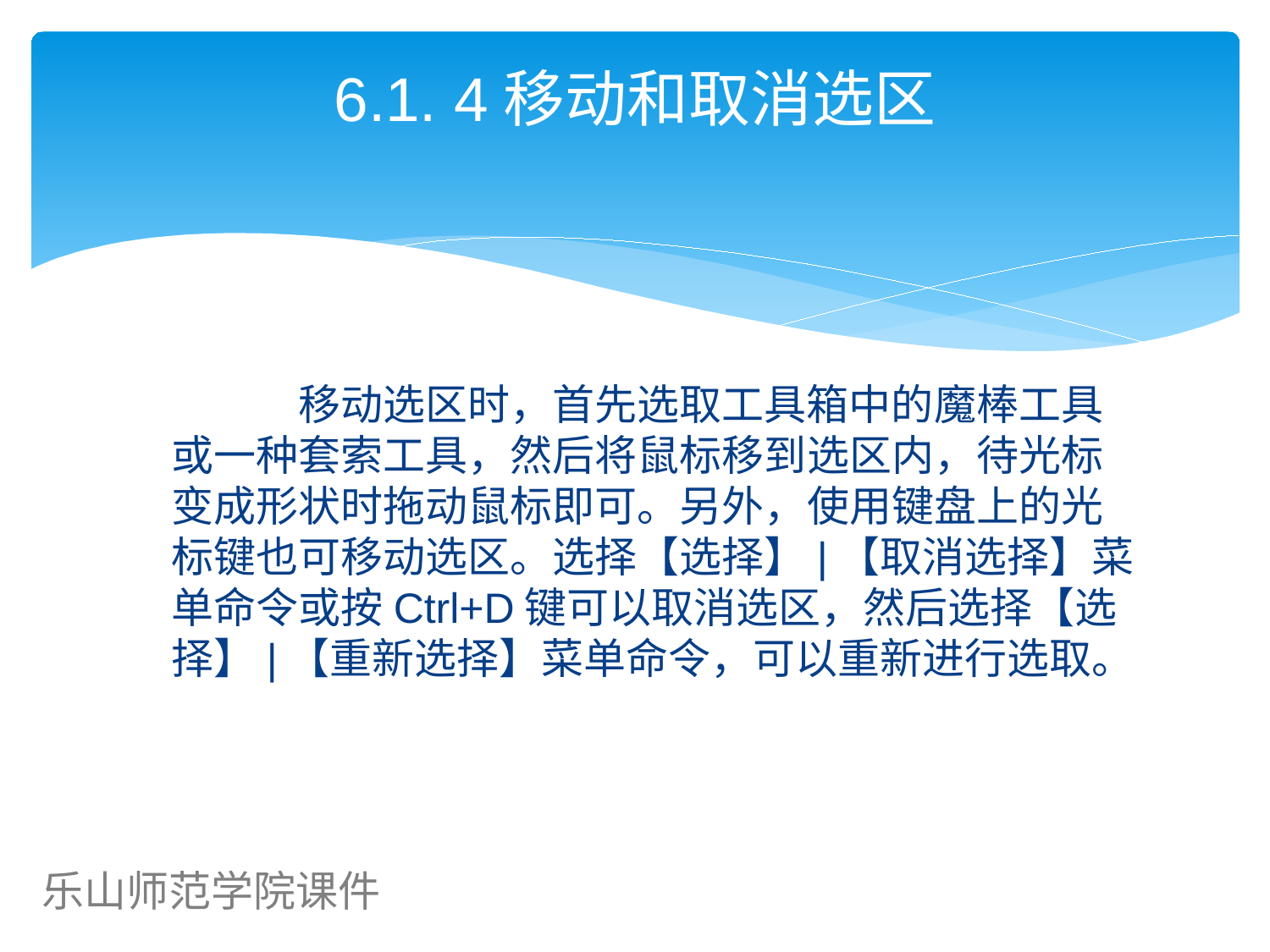

# 6.1. 4移动和取消选区
		移动选区时，首先选取工具箱中的魔棒工具或一种套索工具，然后将鼠标移到选区内，待光标变成形状时拖动鼠标即可。另外，使用键盘上的光标键也可移动选区。选择【选择】|【取消选择】菜单命令或按Ctrl+D键可以取消选区，然后选择【选择】|【重新选择】菜单命令，可以重新进行选取。